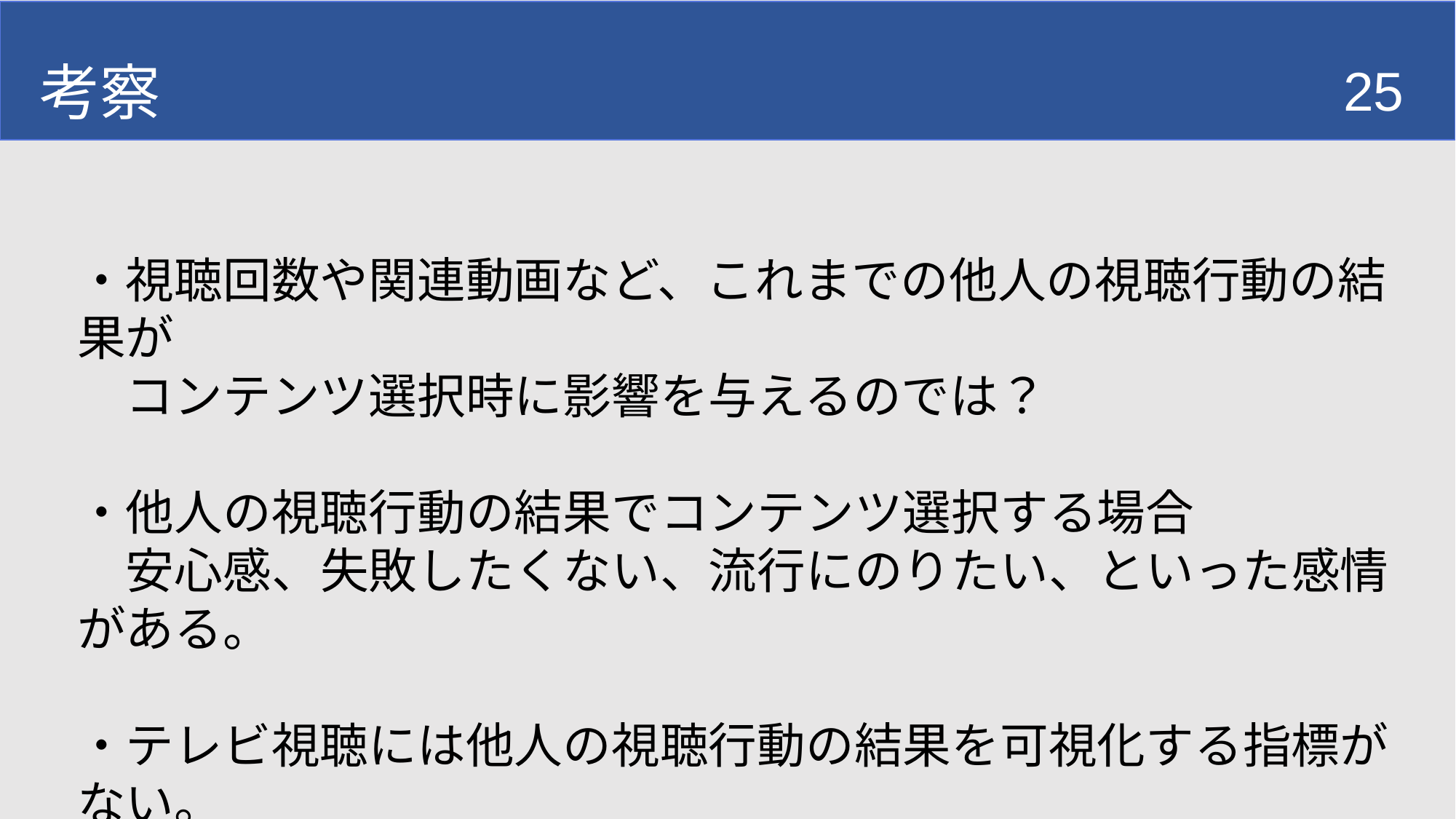

考察
25
・視聴回数や関連動画など、これまでの他人の視聴行動の結果が
　コンテンツ選択時に影響を与えるのでは？

・他人の視聴行動の結果でコンテンツ選択する場合
　安心感、失敗したくない、流行にのりたい、といった感情がある。

・テレビ視聴には他人の視聴行動の結果を可視化する指標がない。